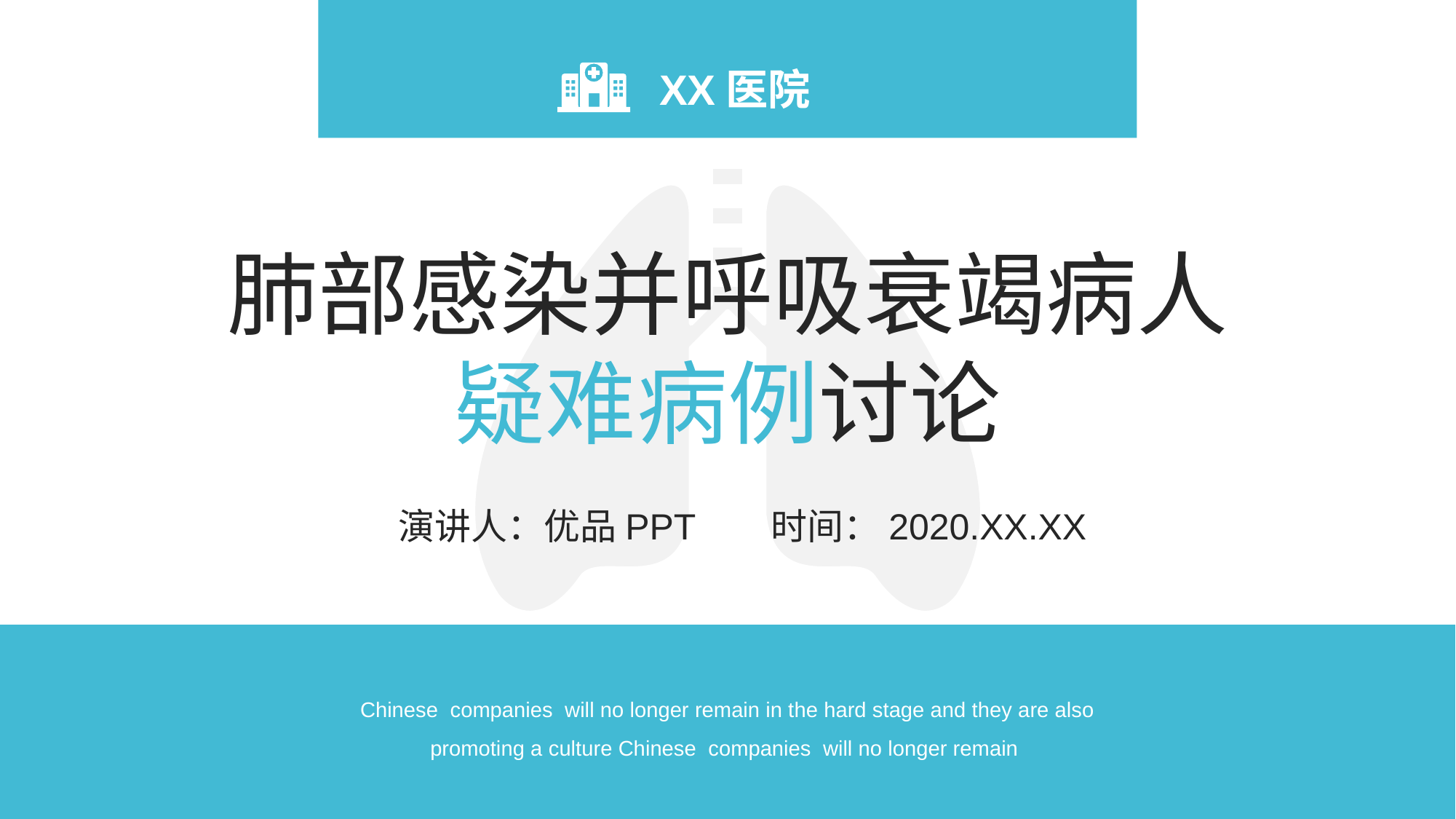

XX医院

肺部感染并呼吸衰竭病人
疑难病例讨论
时间：2020.XX.XX
演讲人：优品PPT

Chinese  companies  will no longer remain in the hard stage and they are also promoting a culture Chinese  companies  will no longer remain